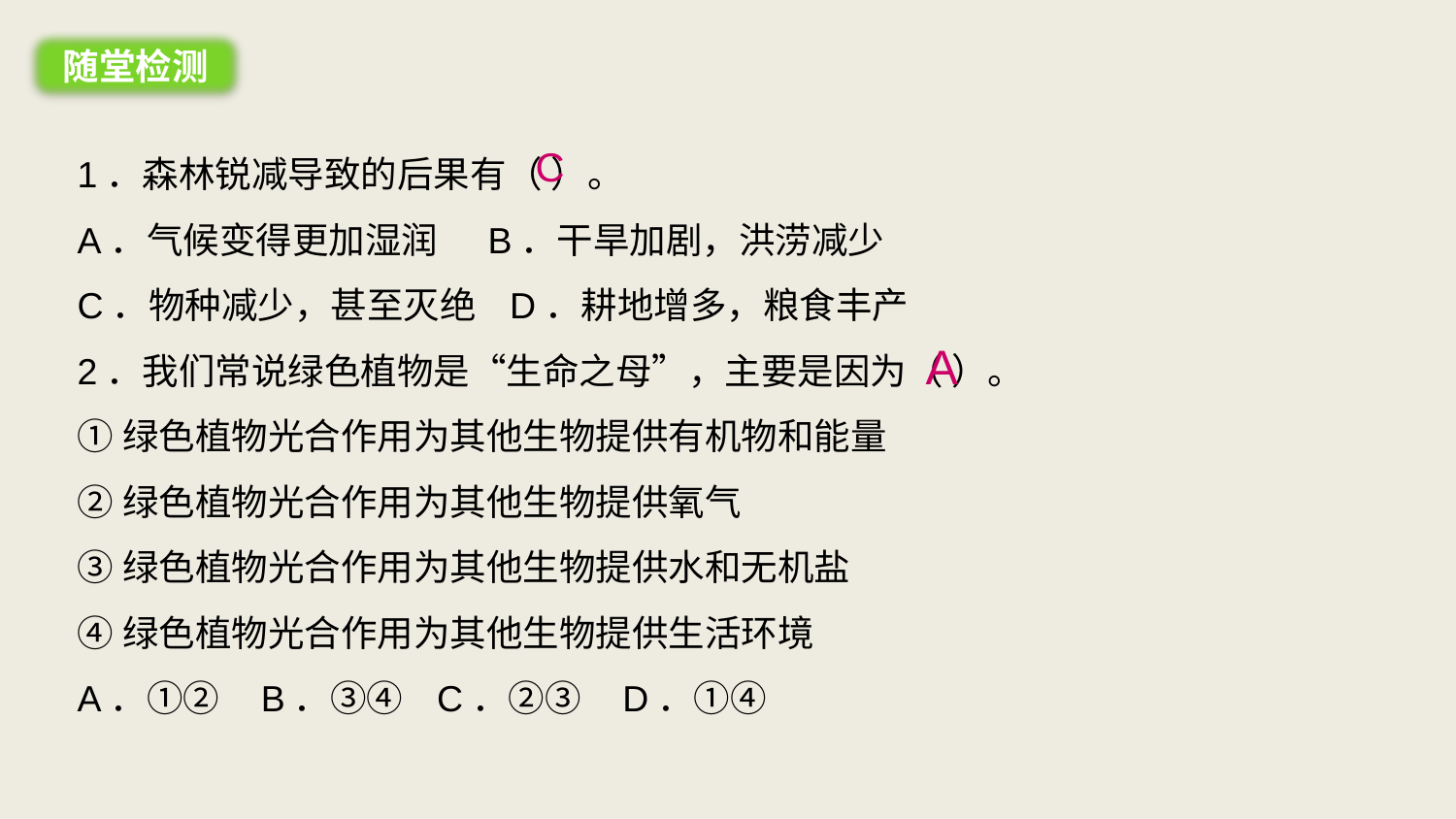

随堂检测
1．森林锐减导致的后果有（ ）。
A．气候变得更加湿润     B．干旱加剧，洪涝减少
C．物种减少，甚至灭绝   D．耕地增多，粮食丰产
2．我们常说绿色植物是“生命之母”，主要是因为（ ）。
①绿色植物光合作用为其他生物提供有机物和能量
②绿色植物光合作用为其他生物提供氧气
③绿色植物光合作用为其他生物提供水和无机盐
④绿色植物光合作用为其他生物提供生活环境
A．①②    B．③④   C．②③    D．①④
C
A